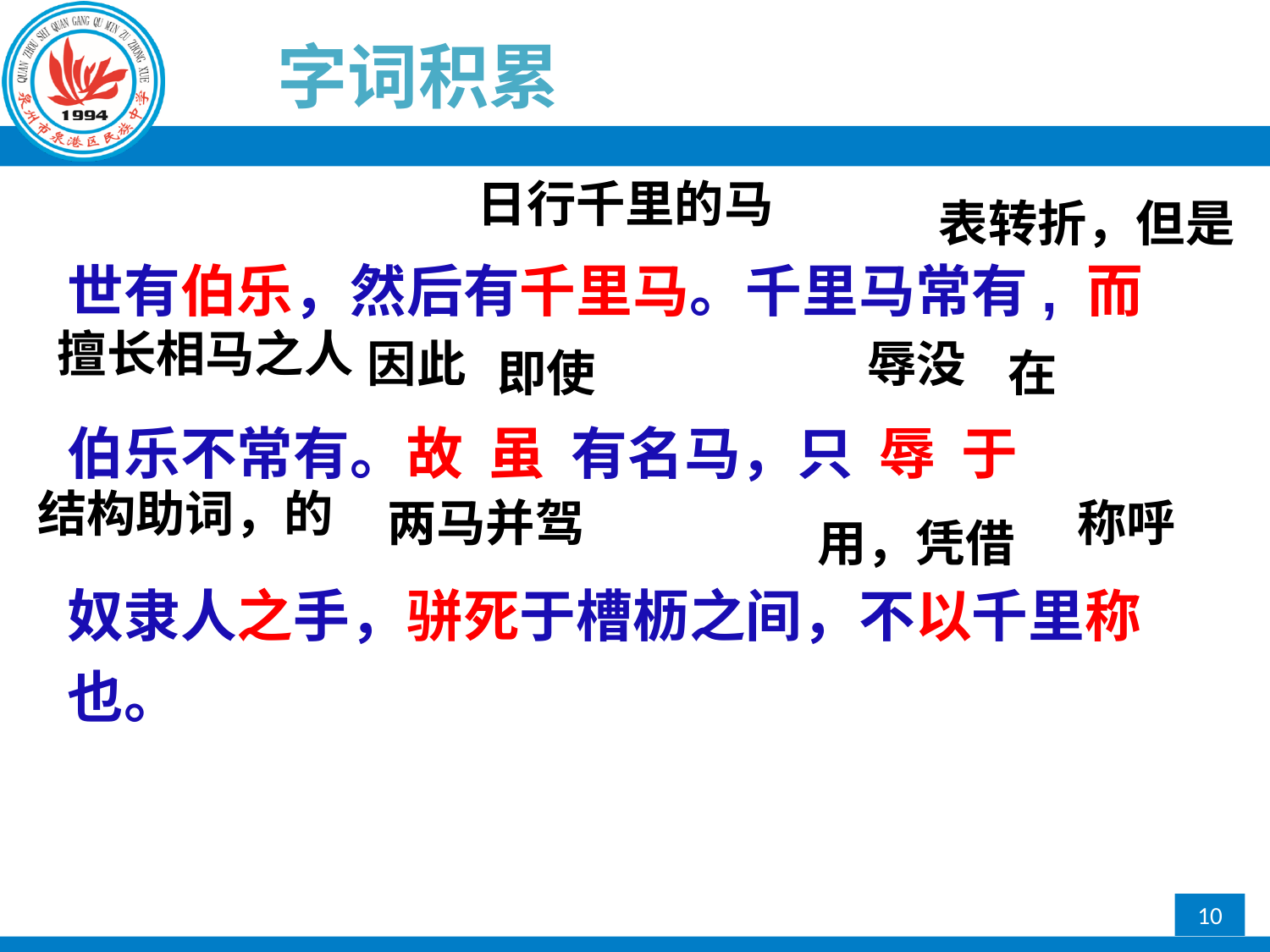

字词积累
日行千里的马
表转折，但是
世有伯乐，然后有千里马。千里马常有, 而

伯乐不常有。故  虽  有名马，只  辱  于

奴隶人之手，骈死于槽枥之间，不以千里称也。
擅长相马之人
因此
辱没
即使
在
结构助词，的
称呼
两马并驾
用，凭借